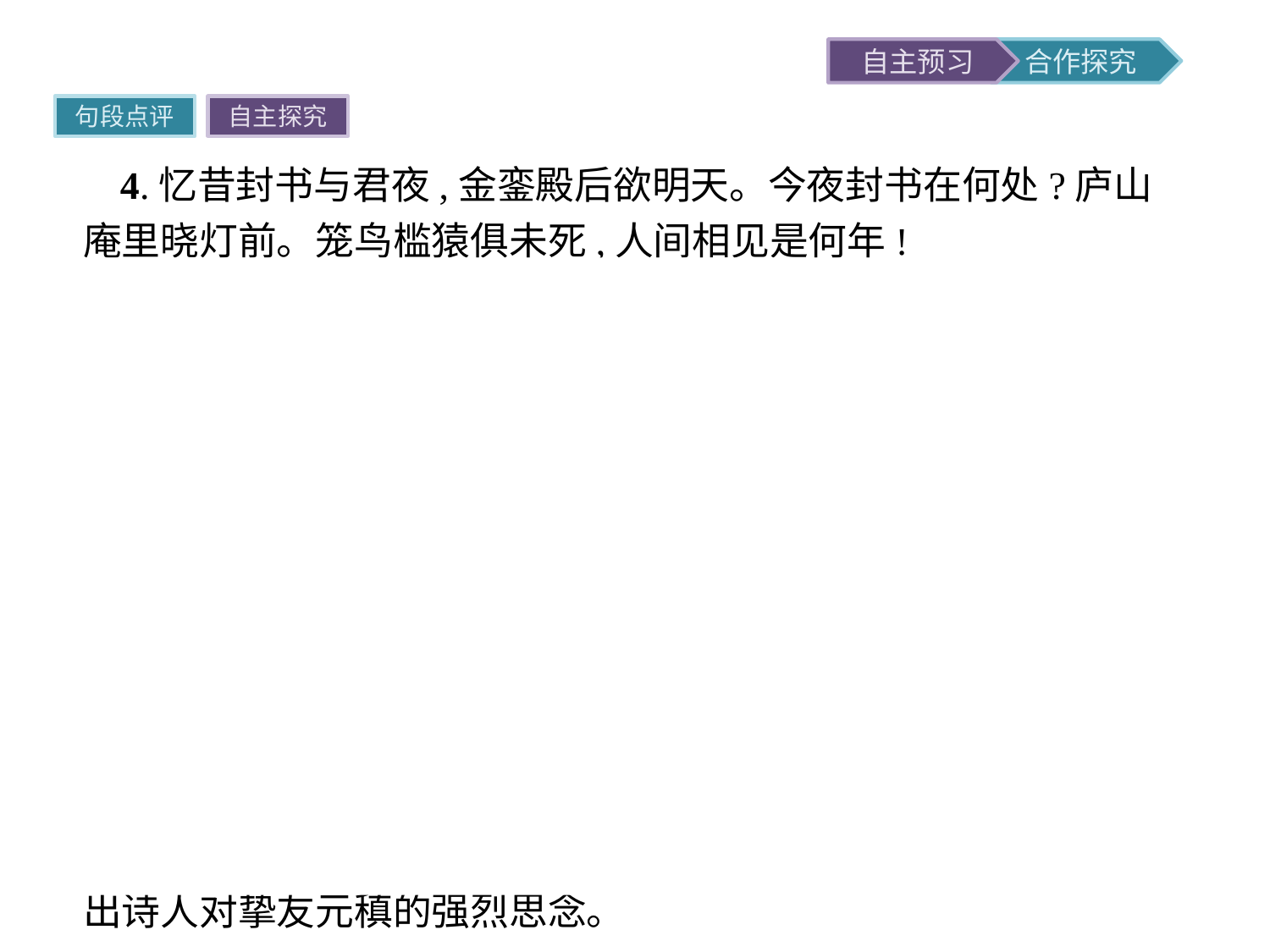

句段点评
自主探究
4.忆昔封书与君夜,金銮殿后欲明天。今夜封书在何处?庐山庵里晓灯前。笼鸟槛猿俱未死,人间相见是何年!
翻译回忆从前给你写信的夜晚,是考中进士后的天亮前。今夜写信又在何处?在庐山草屋拂晓的灯前。笼中的鸟、栏里的猿都未死,人世间你我相见又是在哪一年呢?
点评作者最后以一首诗相赠作结,同时回应了元稹从远方带来的赠诗。诗的前四句作今昔对比,寄寓了作者的抑郁不平之气。因为两年前,宰相武元衡被平卢节度使李师道派人暗杀了。白居易上疏“急请捕贼,以雪国耻”,因而触怒权贵,以“越职言事”被贬江州。从金銮殿到庐山庵,作者自然不平而鸣,愤懑不已。最后两句以“笼鸟槛猿”喻作者自己和元稹都不得自由(当时元稹被贬为通州司马),坎坷之命运相同,但他们只要一息尚存,相见相亲的愿望就一日不止。“人间相见是何年”,以反诘语气,表达出诗人对挚友元稹的强烈思念。